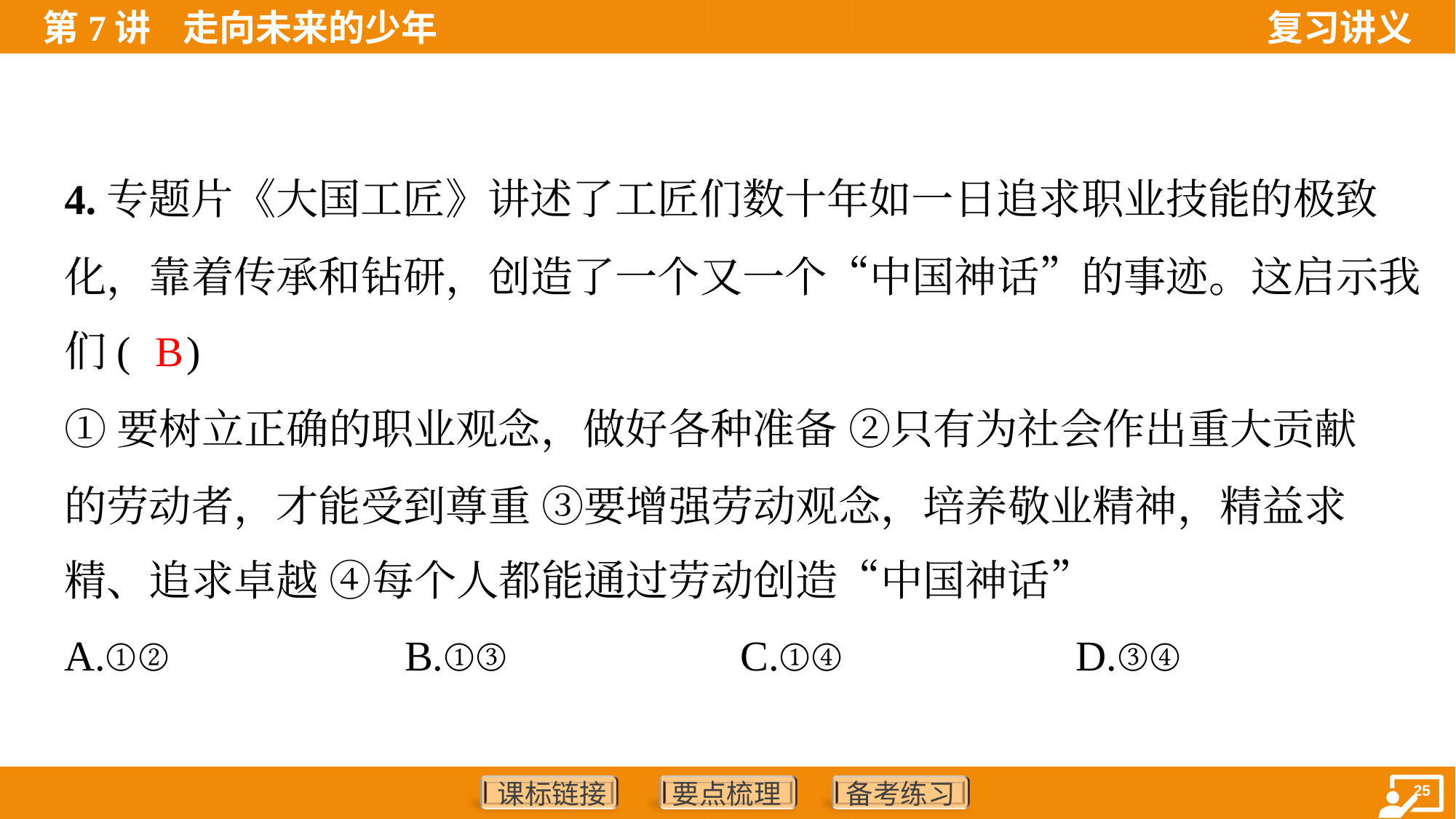

4.专题片《大国工匠》讲述了工匠们数十年如一日追求职业技能的极致
化，靠着传承和钻研，创造了一个又一个“中国神话”的事迹。这启示我
们(     )
B
①要树立正确的职业观念，做好各种准备 ②只有为社会作出重大贡献
的劳动者，才能受到尊重 ③要增强劳动观念，培养敬业精神，精益求
精、追求卓越 ④每个人都能通过劳动创造“中国神话”
A.①②	B.①③	C.①④	D.③④